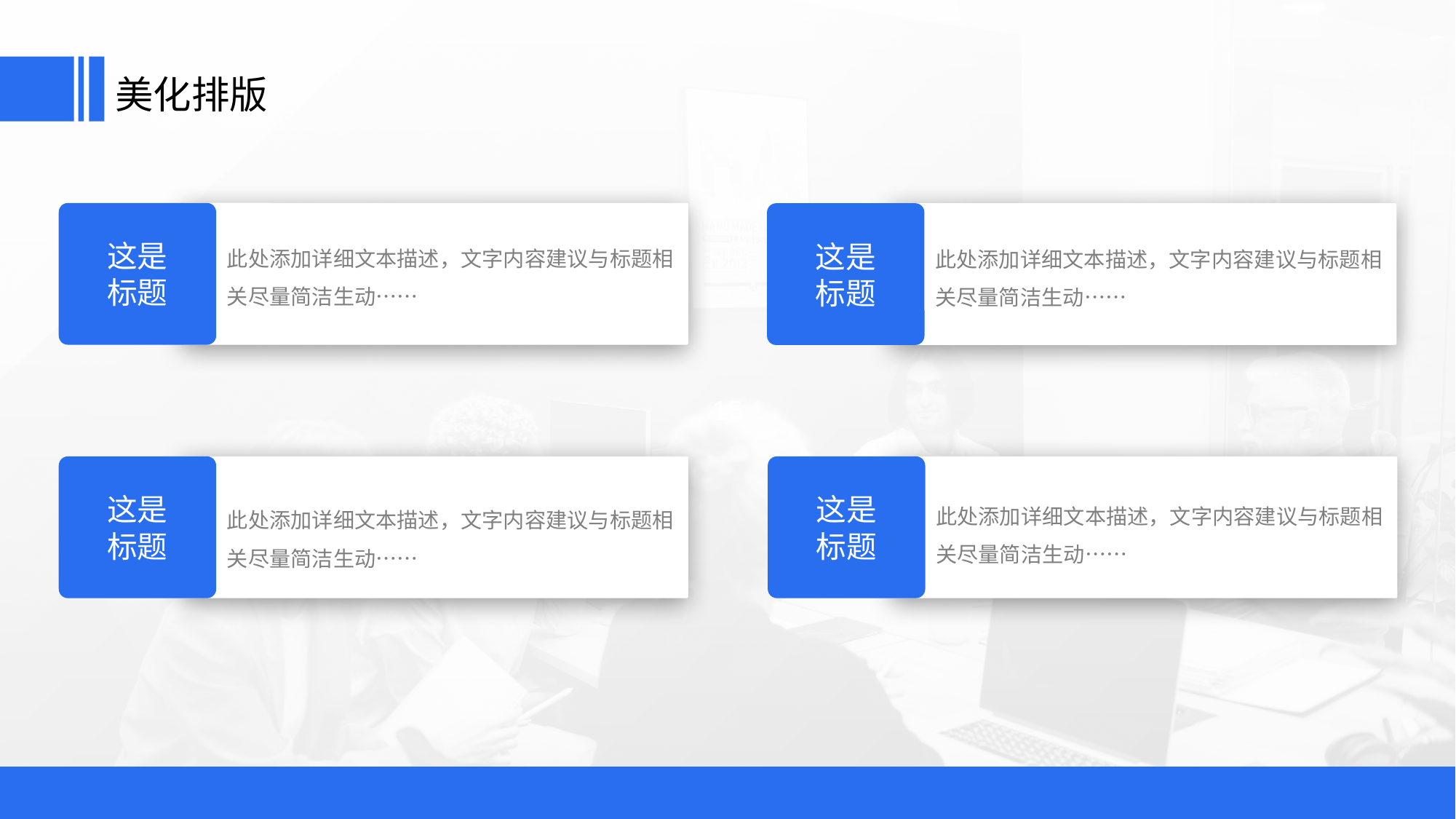

美化排版

这是
标题
此处添加详细文本描述，文字内容建议与标题相关尽量简洁生动……

这是
标题
此处添加详细文本描述，文字内容建议与标题相关尽量简洁生动……

这是
标题
此处添加详细文本描述，文字内容建议与标题相关尽量简洁生动……

这是
标题
此处添加详细文本描述，文字内容建议与标题相关尽量简洁生动……